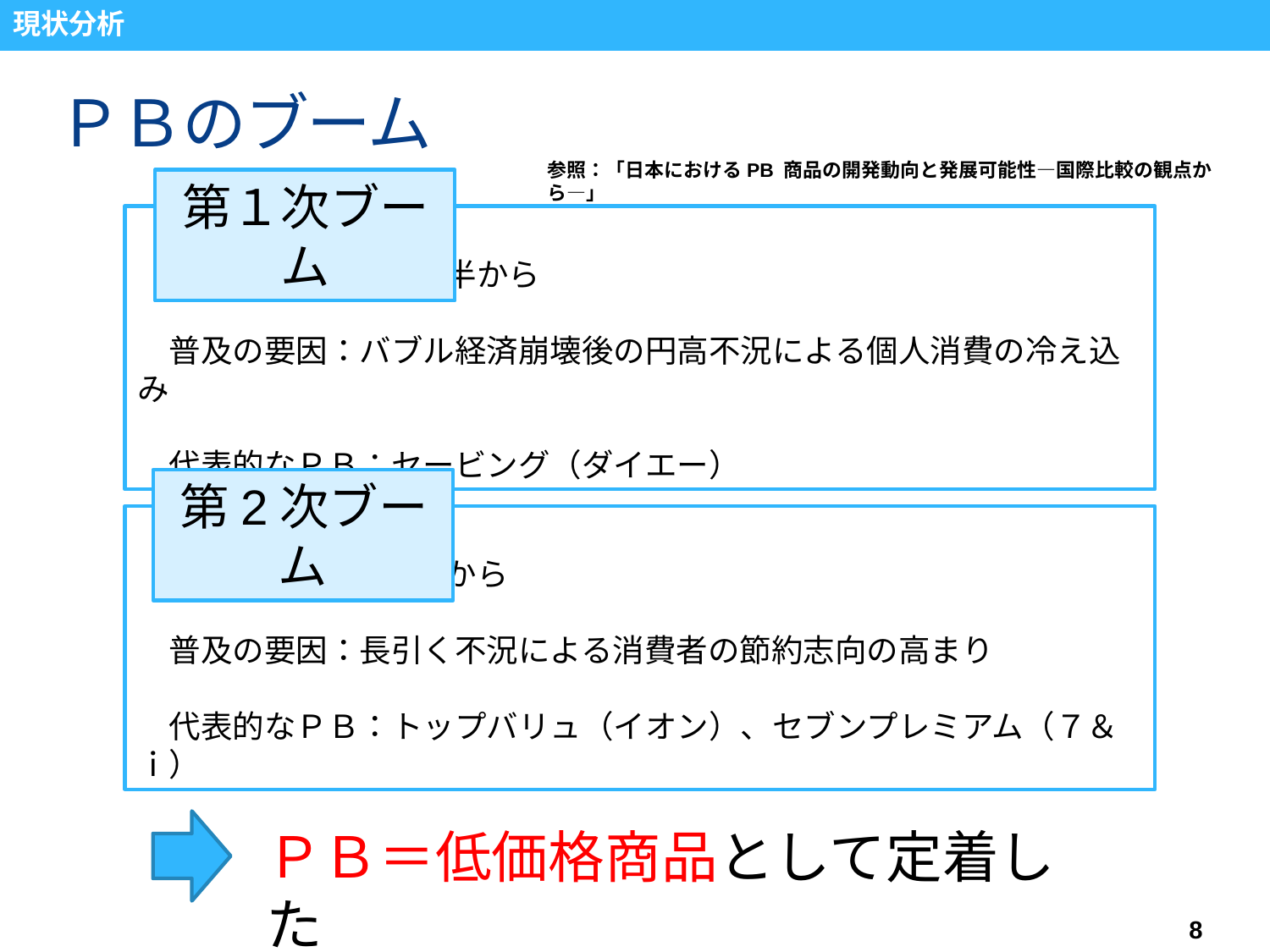

現状分析
# ＰＢのブーム
参照：「日本におけるPB 商品の開発動向と発展可能性―国際比較の観点から―」
第１次ブーム

　時期：1990年代前半から

　普及の要因：バブル経済崩壊後の円高不況による個人消費の冷え込み

　代表的なＰＢ：セービング（ダイエー）
第2次ブーム

　時期：2007年前半から

　普及の要因：長引く不況による消費者の節約志向の高まり

　代表的なＰＢ：トップバリュ（イオン）、セブンプレミアム（７＆ｉ）

ＰＢ＝低価格商品として定着した
8